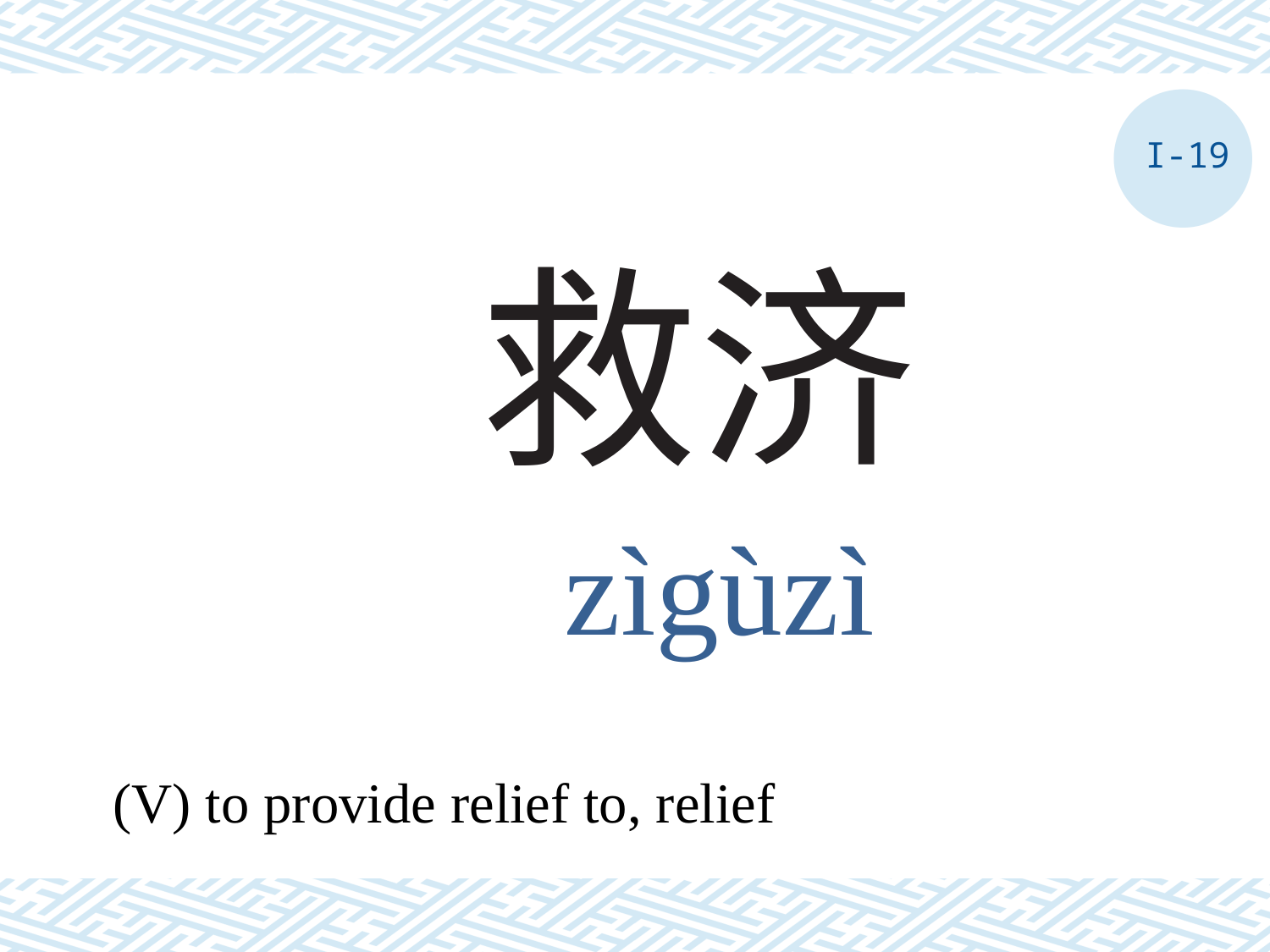

I-19

# 救济
zìgùzì
(V) to provide relief to, relief